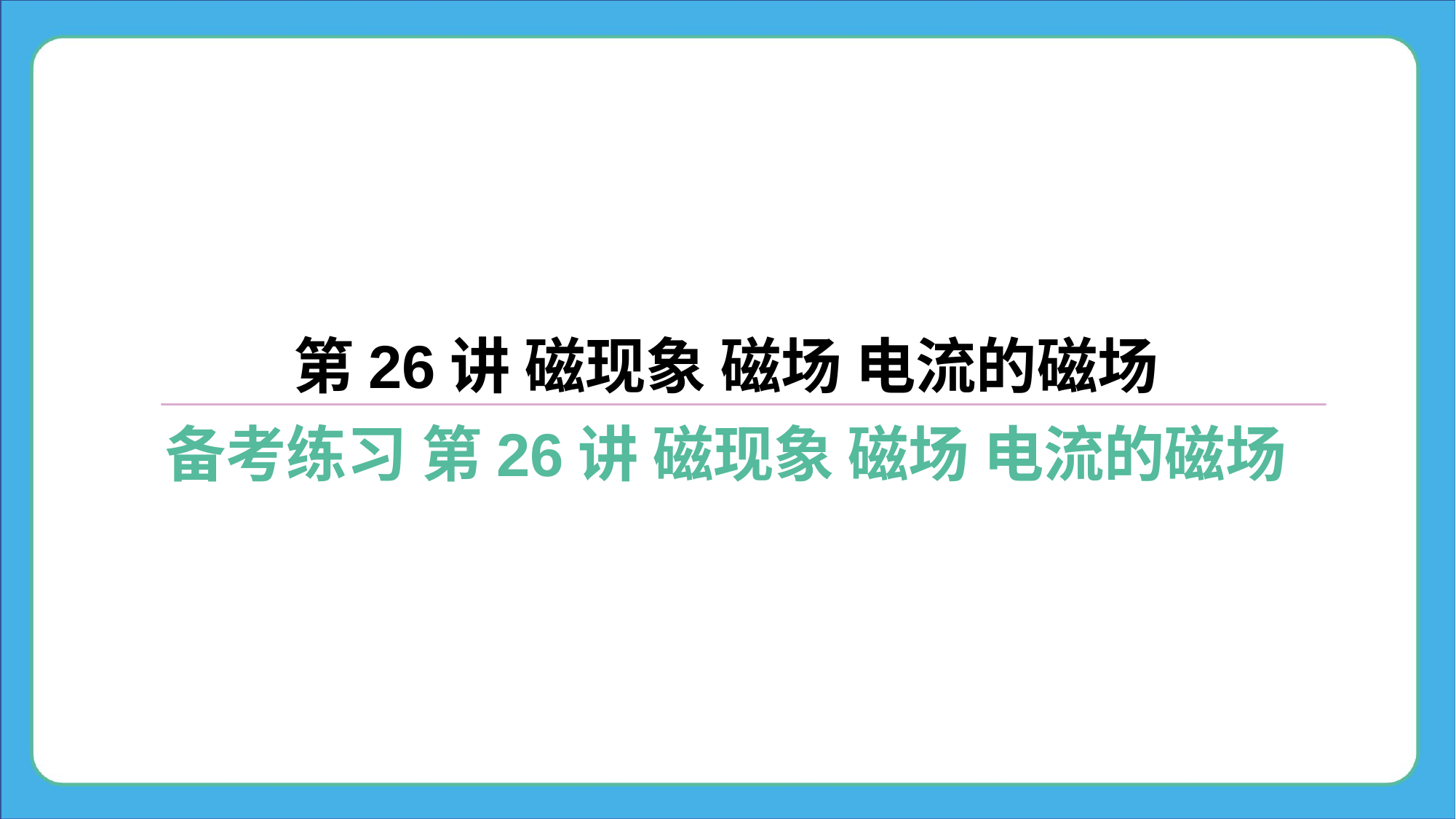

第26讲 磁现象 磁场 电流的磁场
备考练习 第26讲 磁现象 磁场 电流的磁场